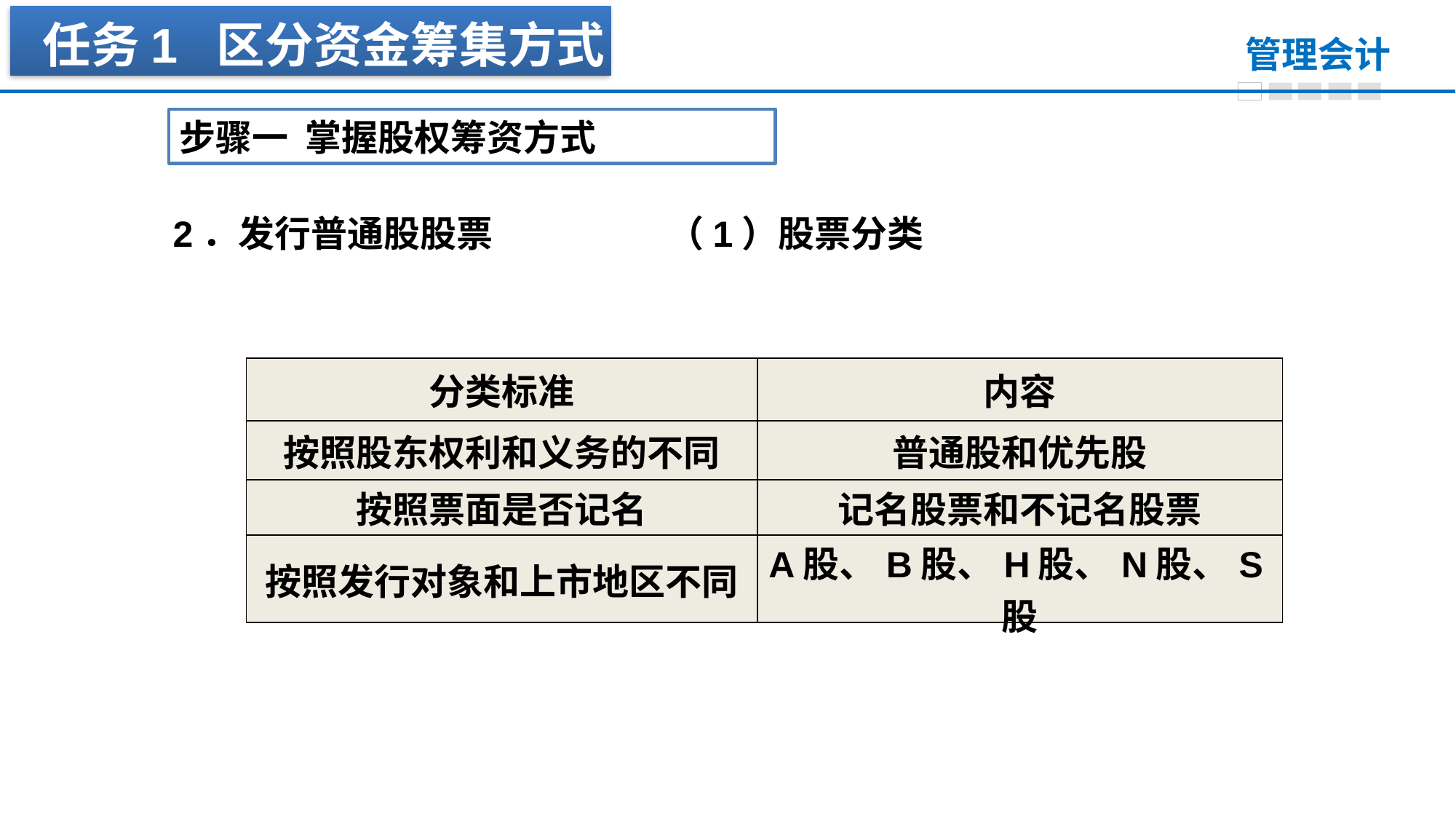

任务1  区分资金筹集方式
步骤一  掌握股权筹资方式
2．发行普通股股票
（1）股票分类
| 分类标准 | 内容 |
| --- | --- |
| 按照股东权利和义务的不同 | 普通股和优先股 |
| 按照票面是否记名 | 记名股票和不记名股票 |
| 按照发行对象和上市地区不同 | A股、B股、H股、N股、S股 |